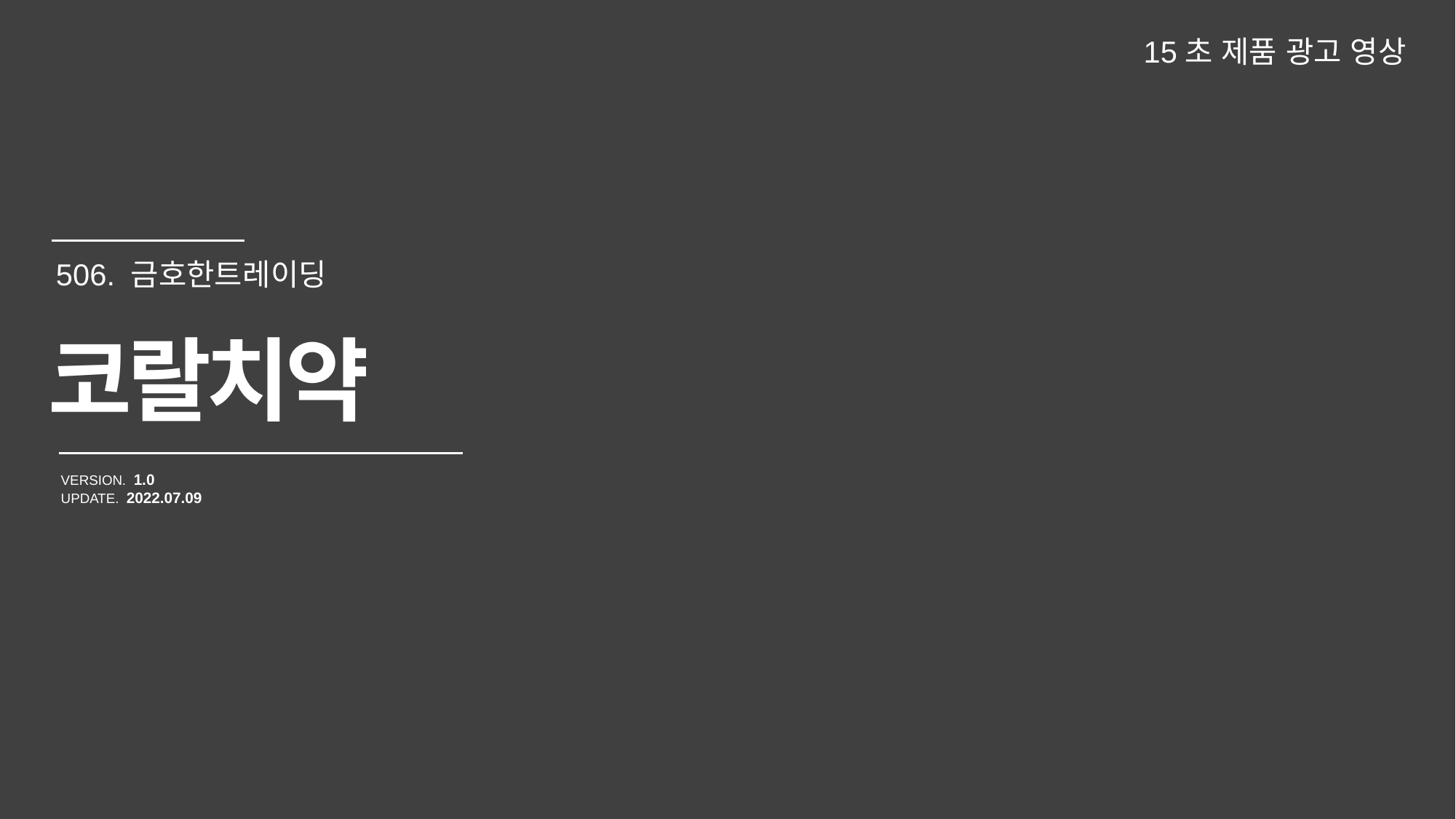

15초 제품 광고 영상
코랄치약
VERSION.  1.0
UPDATE.  2022.07.09

506. 금호한트레이딩